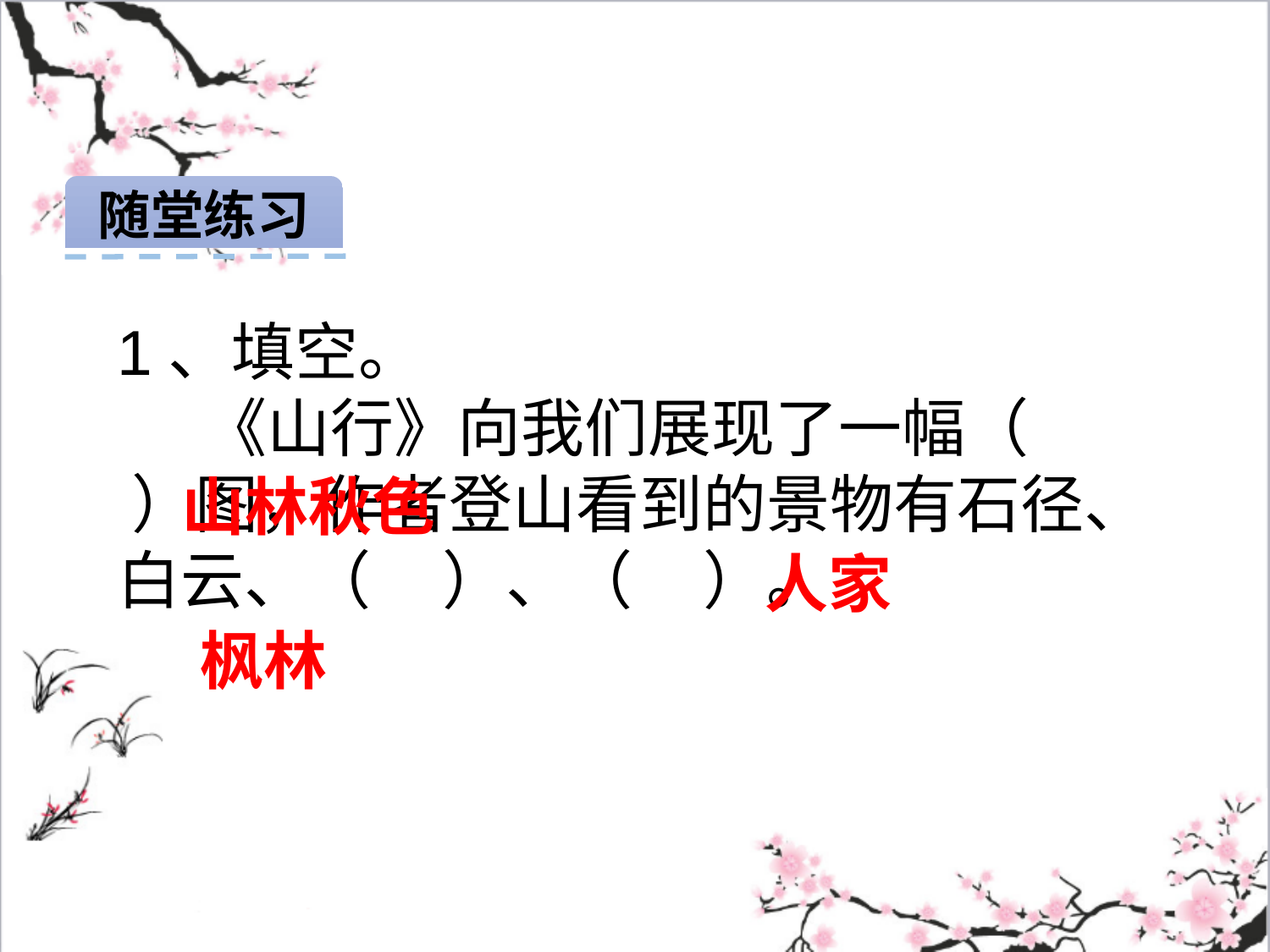

随堂练习
1、填空。
     《山行》向我们展现了一幅（        ）图，作者登山看到的景物有石径、白云、（     ）、（     ）。
山林秋色
人家
枫林